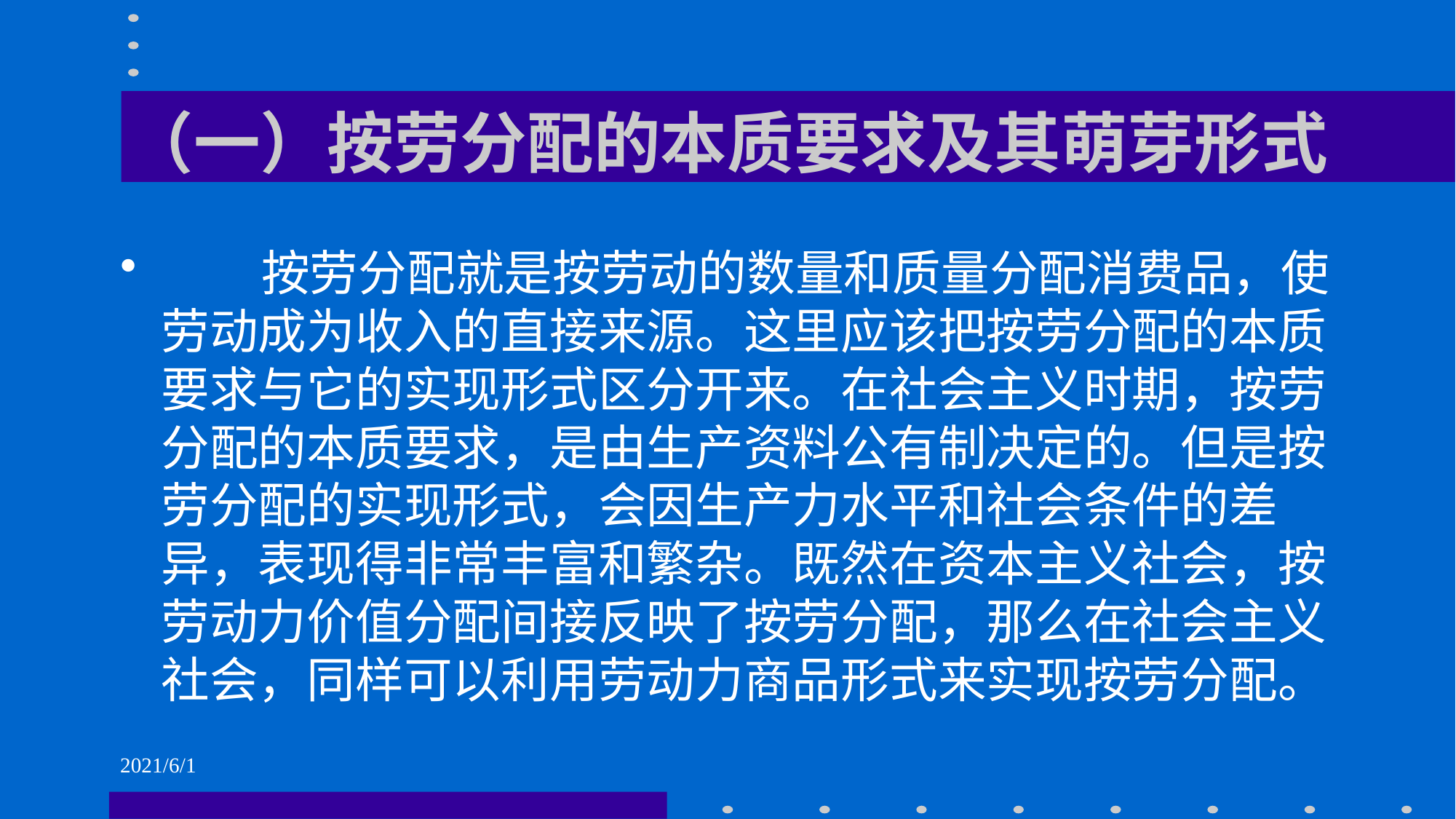

# （一）按劳分配的本质要求及其萌芽形式
        按劳分配就是按劳动的数量和质量分配消费品，使劳动成为收入的直接来源。这里应该把按劳分配的本质要求与它的实现形式区分开来。在社会主义时期，按劳分配的本质要求，是由生产资料公有制决定的。但是按劳分配的实现形式，会因生产力水平和社会条件的差异，表现得非常丰富和繁杂。既然在资本主义社会，按劳动力价值分配间接反映了按劳分配，那么在社会主义社会，同样可以利用劳动力商品形式来实现按劳分配。

2021/6/1